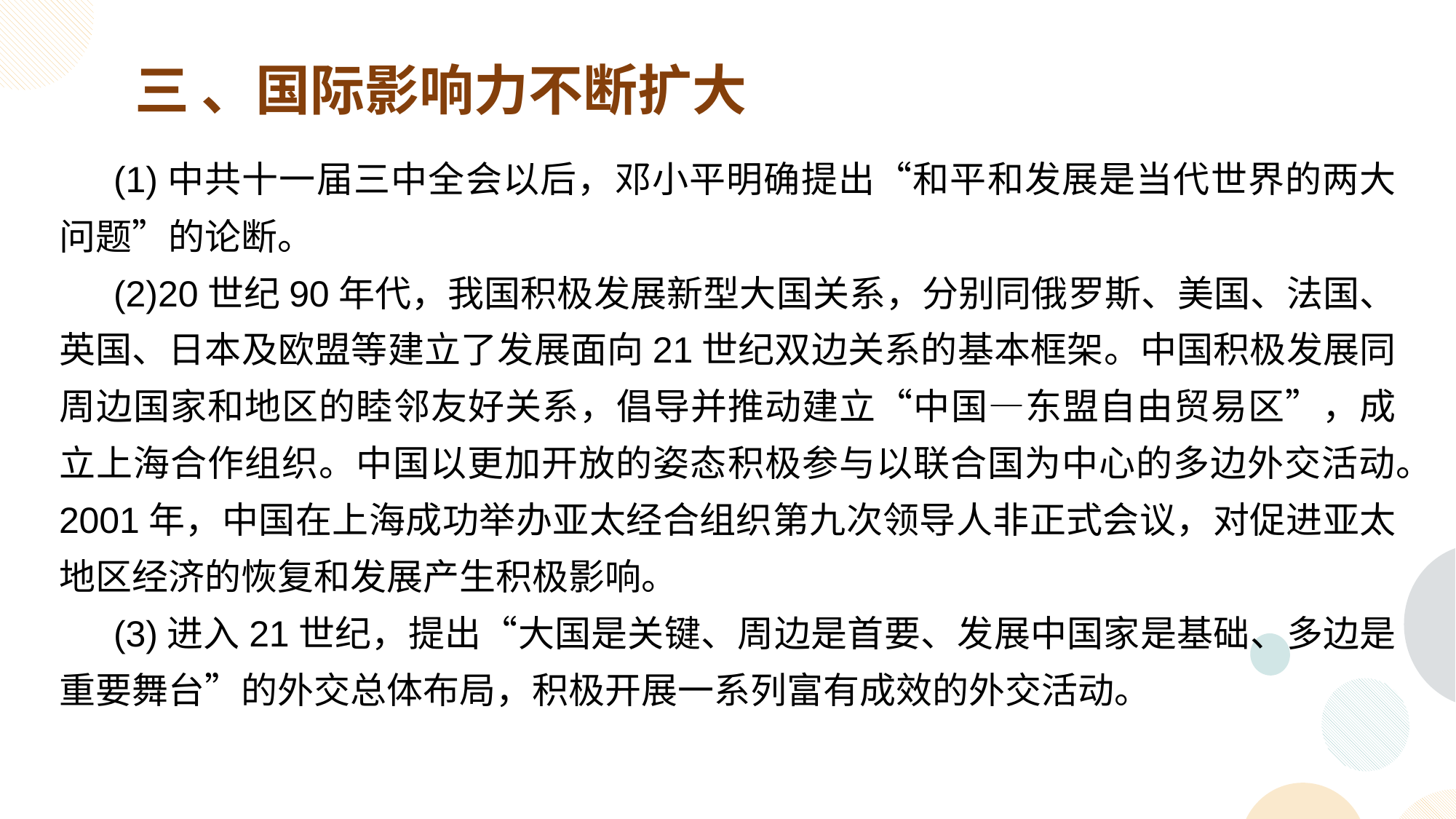

三 、国际影响力不断扩大
(1)中共十一届三中全会以后，邓小平明确提出“和平和发展是当代世界的两大问题”的论断。
(2)20世纪90年代，我国积极发展新型大国关系，分别同俄罗斯、美国、法国、英国、日本及欧盟等建立了发展面向21世纪双边关系的基本框架。中国积极发展同周边国家和地区的睦邻友好关系，倡导并推动建立“中国—东盟自由贸易区”，成立上海合作组织。中国以更加开放的姿态积极参与以联合国为中心的多边外交活动。2001年，中国在上海成功举办亚太经合组织第九次领导人非正式会议，对促进亚太地区经济的恢复和发展产生积极影响。
(3)进入21世纪，提出“大国是关键、周边是首要、发展中国家是基础、多边是重要舞台”的外交总体布局，积极开展一系列富有成效的外交活动。